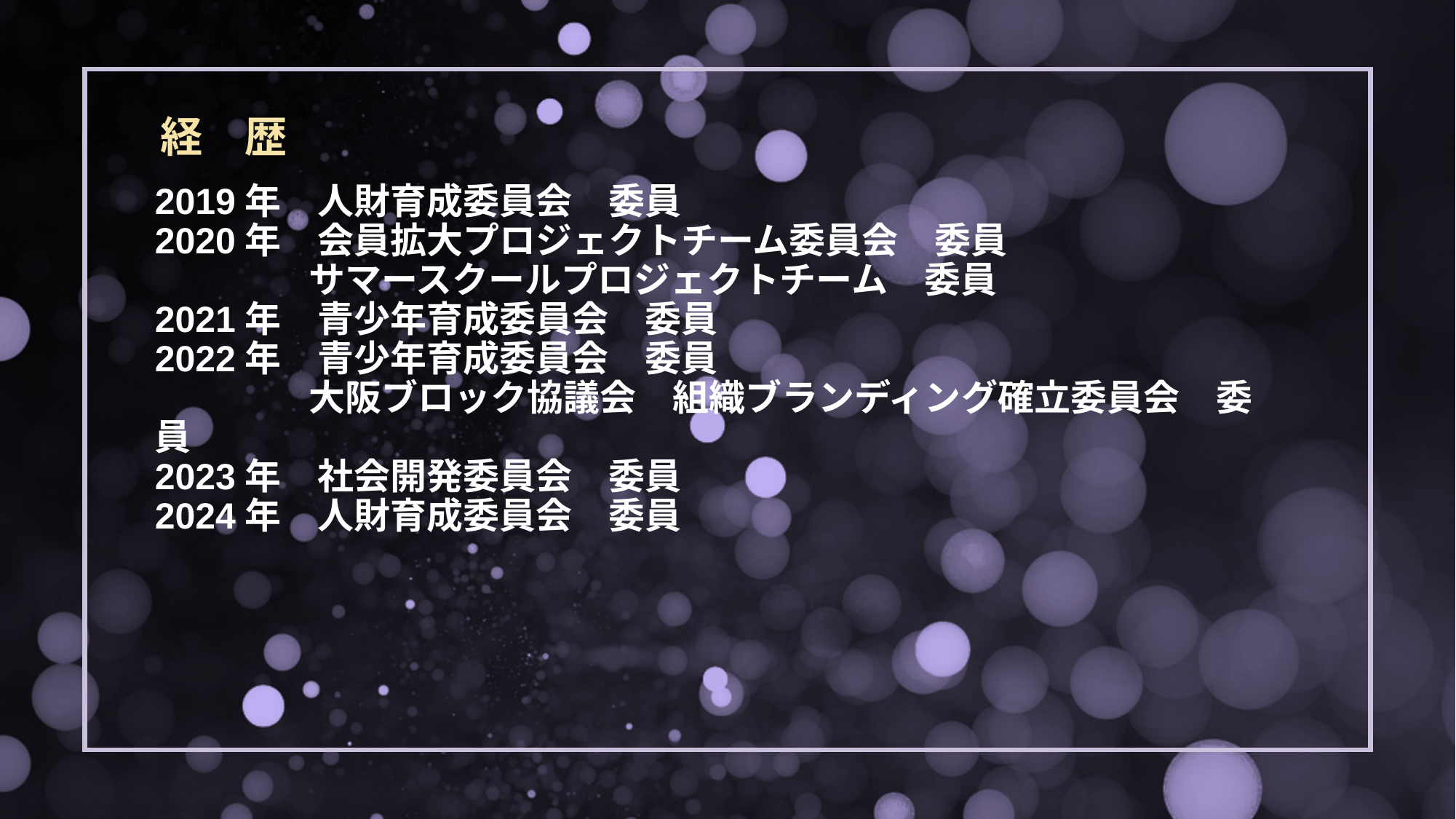

経　歴
# 2019年　人財育成委員会　委員 2020年　会員拡大プロジェクトチーム委員会　委員 　　　 　サマースクールプロジェクトチーム　委員 2021年　青少年育成委員会　委員 2022年　青少年育成委員会　委員 　　　 　大阪ブロック協議会　組織ブランディング確立委員会　委員 2023年　社会開発委員会　委員 2024年　人財育成委員会　委員